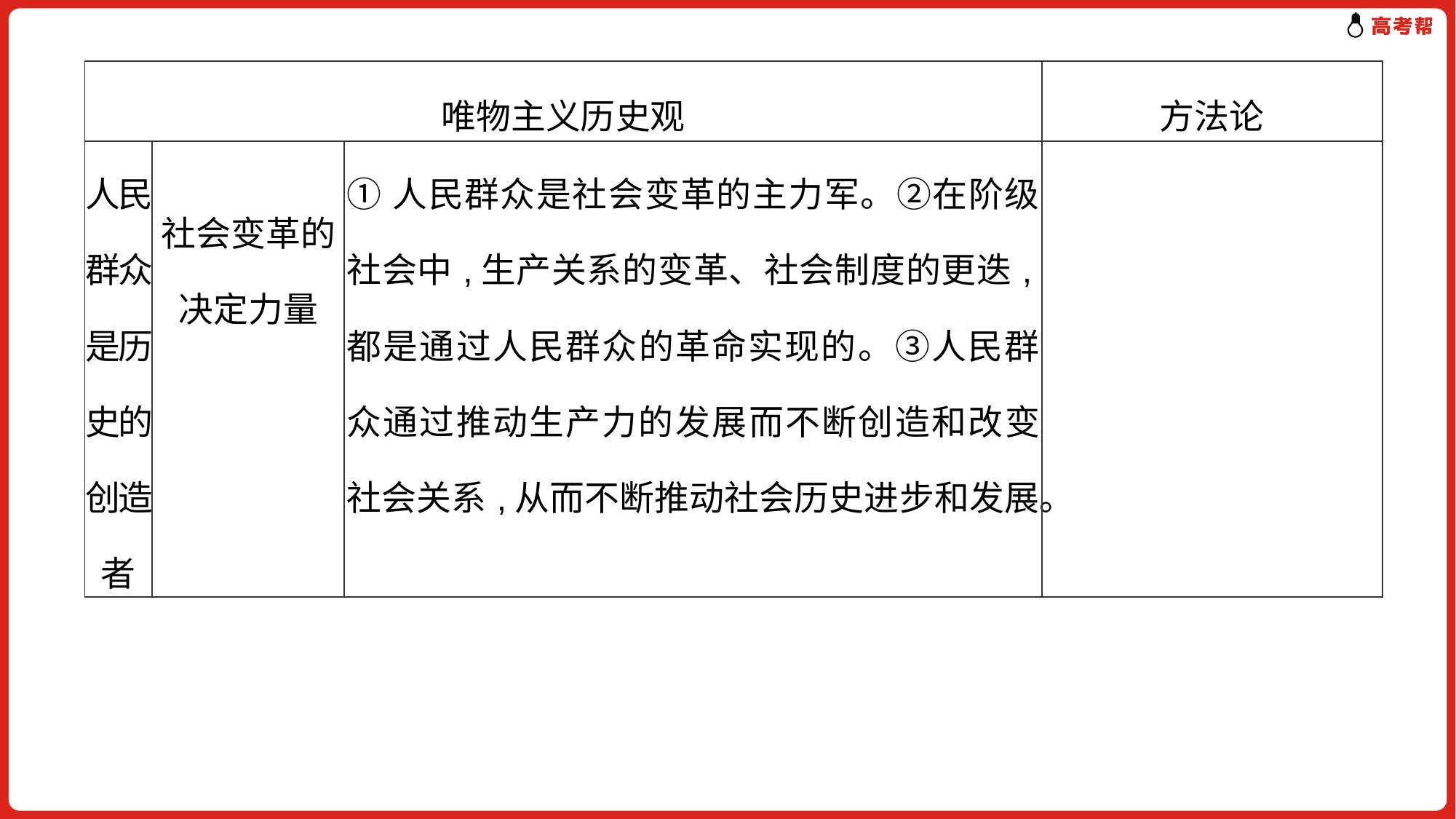

| 唯物主义历史观 |  |  | 方法论 |
| --- | --- | --- | --- |
| 人民群众是历史的创造者 | 社会变革的决定力量 | ①人民群众是社会变革的主力军。②在阶级社会中,生产关系的变革、社会制度的更迭,都是通过人民群众的革命实现的。③人民群众通过推动生产力的发展而不断创造和改变社会关系,从而不断推动社会历史进步和发展。 |  |